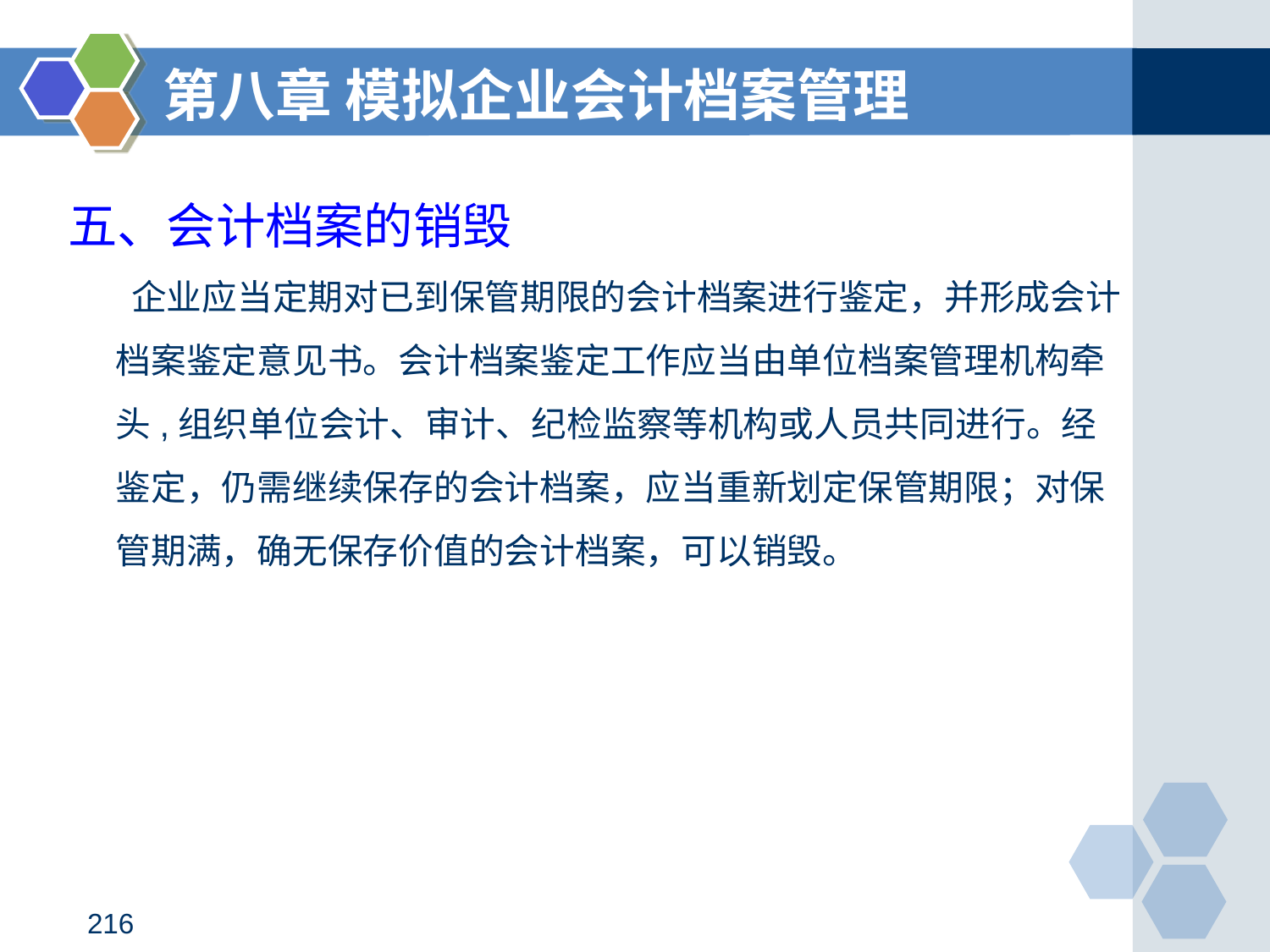

第八章 模拟企业会计档案管理
# 五、会计档案的销毁
       企业应当定期对已到保管期限的会计档案进行鉴定，并形成会计档案鉴定意见书。会计档案鉴定工作应当由单位档案管理机构牵头,组织单位会计、审计、纪检监察等机构或人员共同进行。经鉴定，仍需继续保存的会计档案，应当重新划定保管期限；对保管期满，确无保存价值的会计档案，可以销毁。